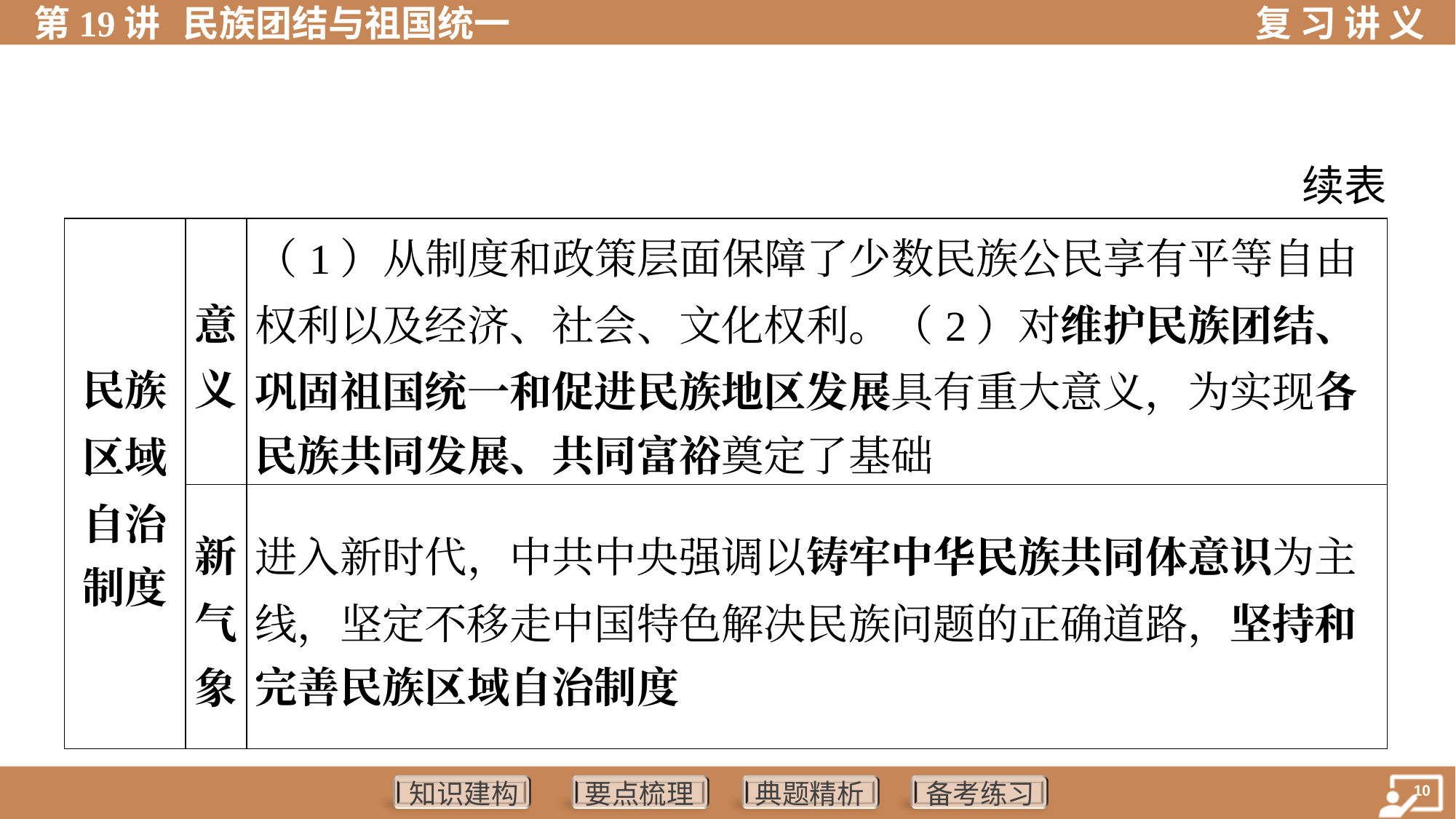

续表
| 民族 区域 自治 制度 | 意 义 | （1）从制度和政策层面保障了少数民族公民享有平等自由 权利以及经济、社会、文化权利。（2）对维护民族团结、 巩固祖国统一和促进民族地区发展具有重大意义，为实现各 民族共同发展、共同富裕奠定了基础 |
| --- | --- | --- |
|  | 新 气 象 | 进入新时代，中共中央强调以铸牢中华民族共同体意识为主 线，坚定不移走中国特色解决民族问题的正确道路，坚持和 完善民族区域自治制度 |